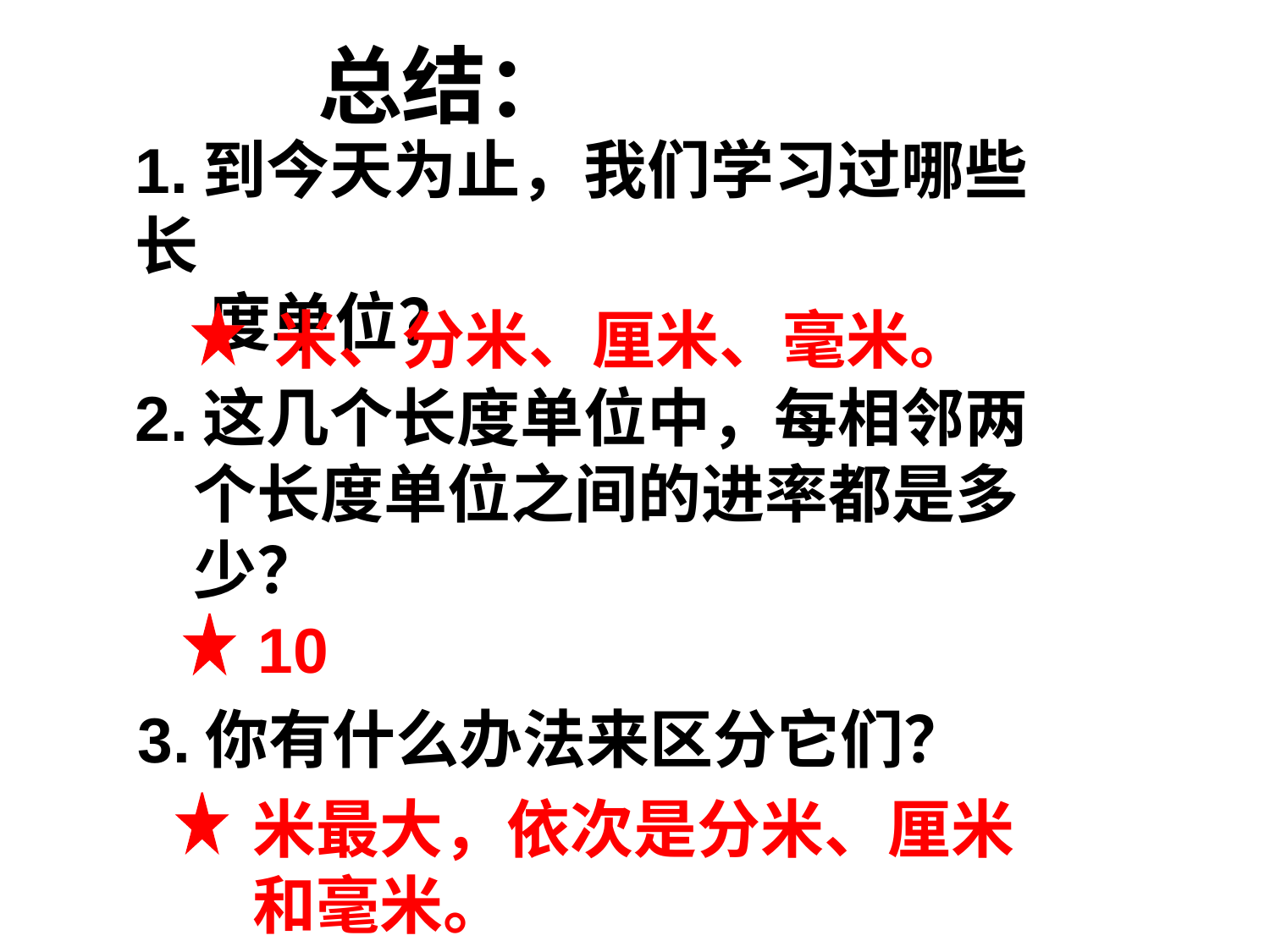

总结：
1.到今天为止，我们学习过哪些长
    度单位？
   米、分米、厘米、毫米。

2.这几个长度单位中，每相邻两
   个长度单位之间的进率都是多
   少？
    10

3.你有什么办法来区分它们？
      米最大，依次是分米、厘米
      和毫米。